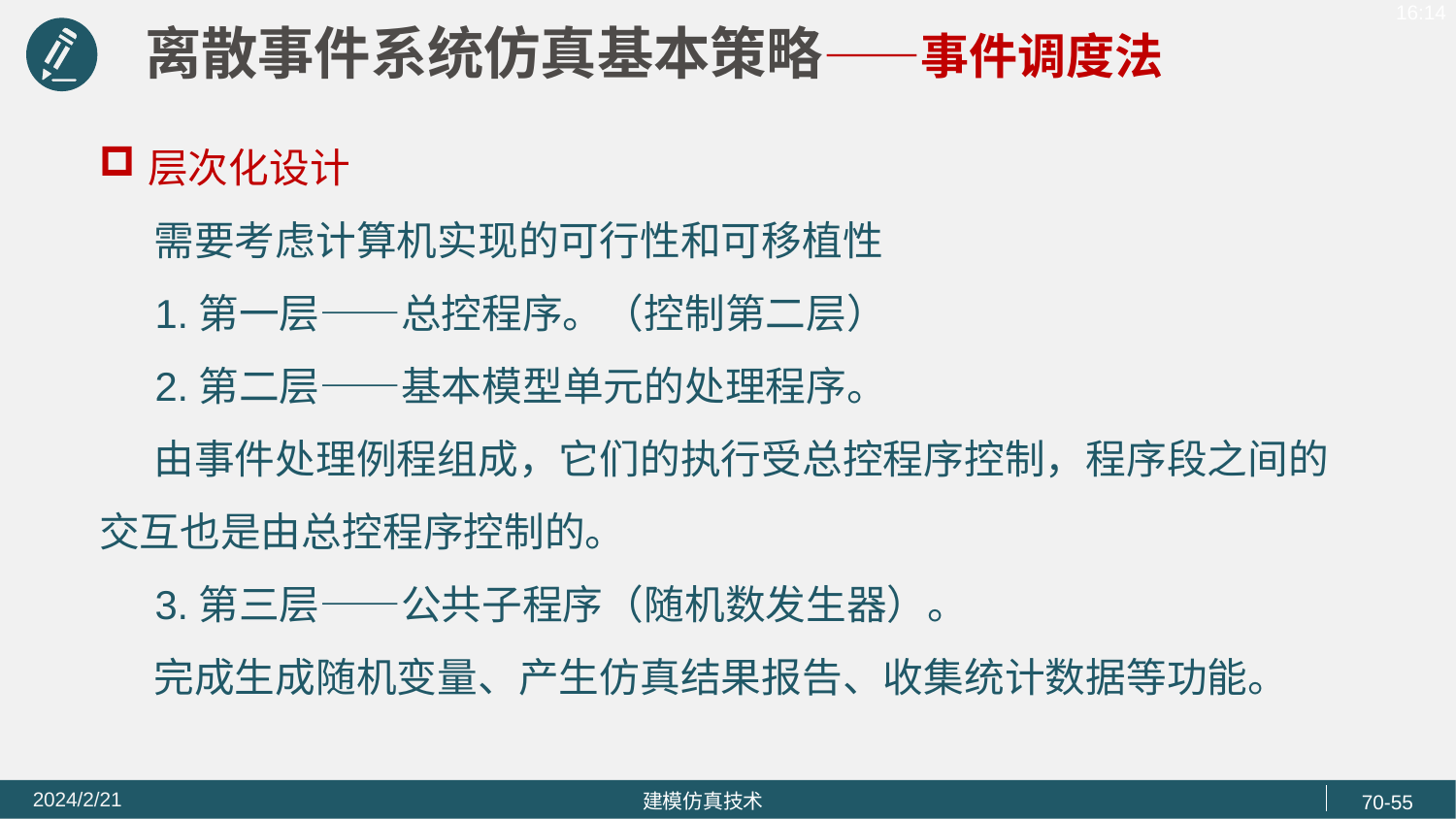

离散事件系统仿真基本策略——事件调度法

层次化设计
     需要考虑计算机实现的可行性和可移植性
     1.第一层——总控程序。（控制第二层）
     2.第二层——基本模型单元的处理程序。
     由事件处理例程组成，它们的执行受总控程序控制，程序段之间的交互也是由总控程序控制的。
     3.第三层——公共子程序（随机数发生器）。
     完成生成随机变量、产生仿真结果报告、收集统计数据等功能。